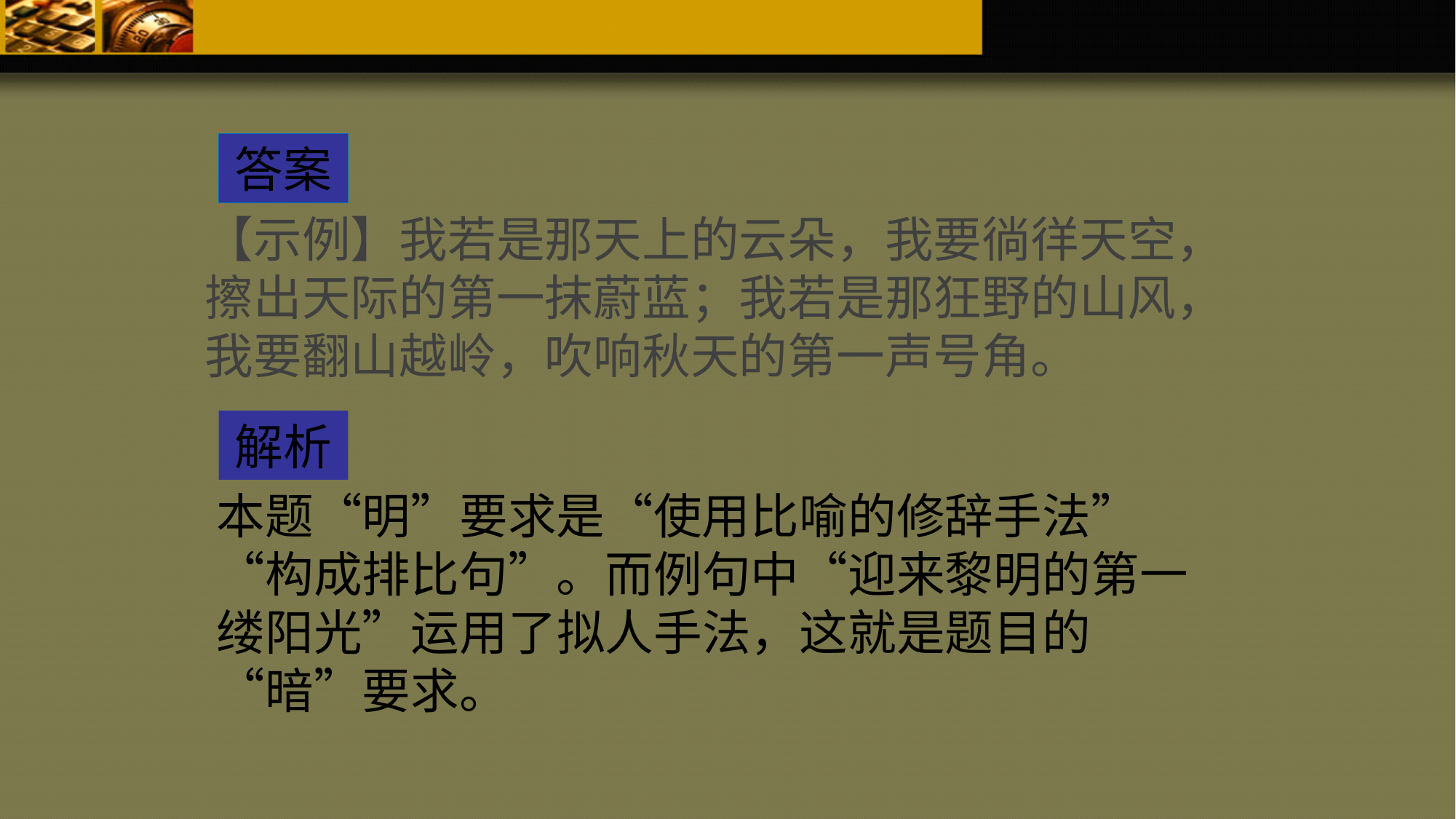

答案
【示例】我若是那天上的云朵，我要徜徉天空，擦出天际的第一抹蔚蓝；我若是那狂野的山风，我要翻山越岭，吹响秋天的第一声号角。
解析
本题“明”要求是“使用比喻的修辞手法”“构成排比句”。而例句中“迎来黎明的第一缕阳光”运用了拟人手法，这就是题目的“暗”要求。